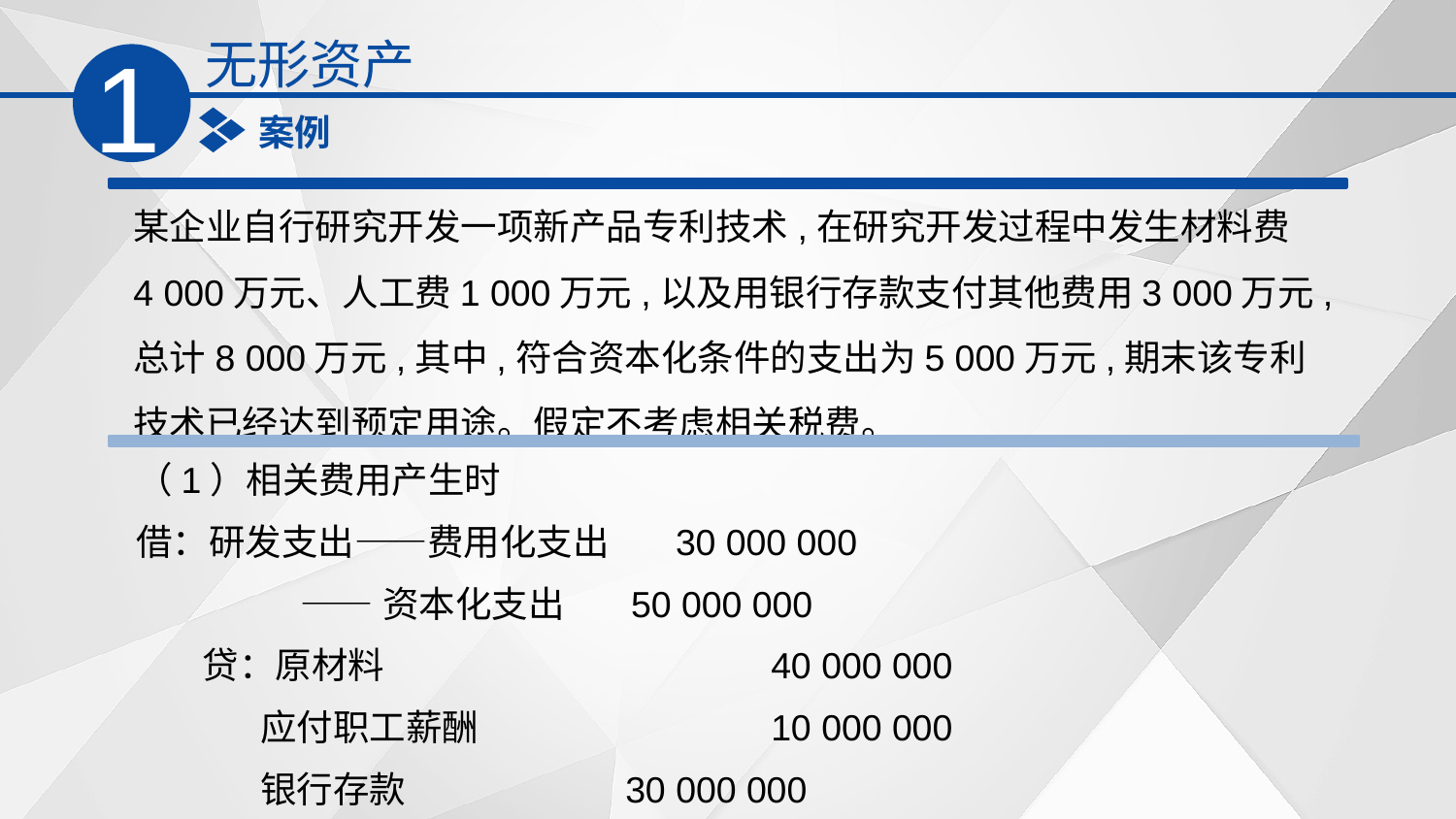

无形资产
1

案例

某企业自行研究开发一项新产品专利技术,在研究开发过程中发生材料费    4 000万元、人工费1 000万元,以及用银行存款支付其他费用3 000万元,总计8 000万元,其中,符合资本化条件的支出为5 000万元,期末该专利技术已经达到预定用途。假定不考虑相关税费。

（1）相关费用产生时
借：研发支出——费用化支出       30 000 000
                    ——资本化支出       50 000 000
       贷：原材料		                  40 000 000
              应付职工薪酬	                  10 000 000
              银行存款	                  30 000 000